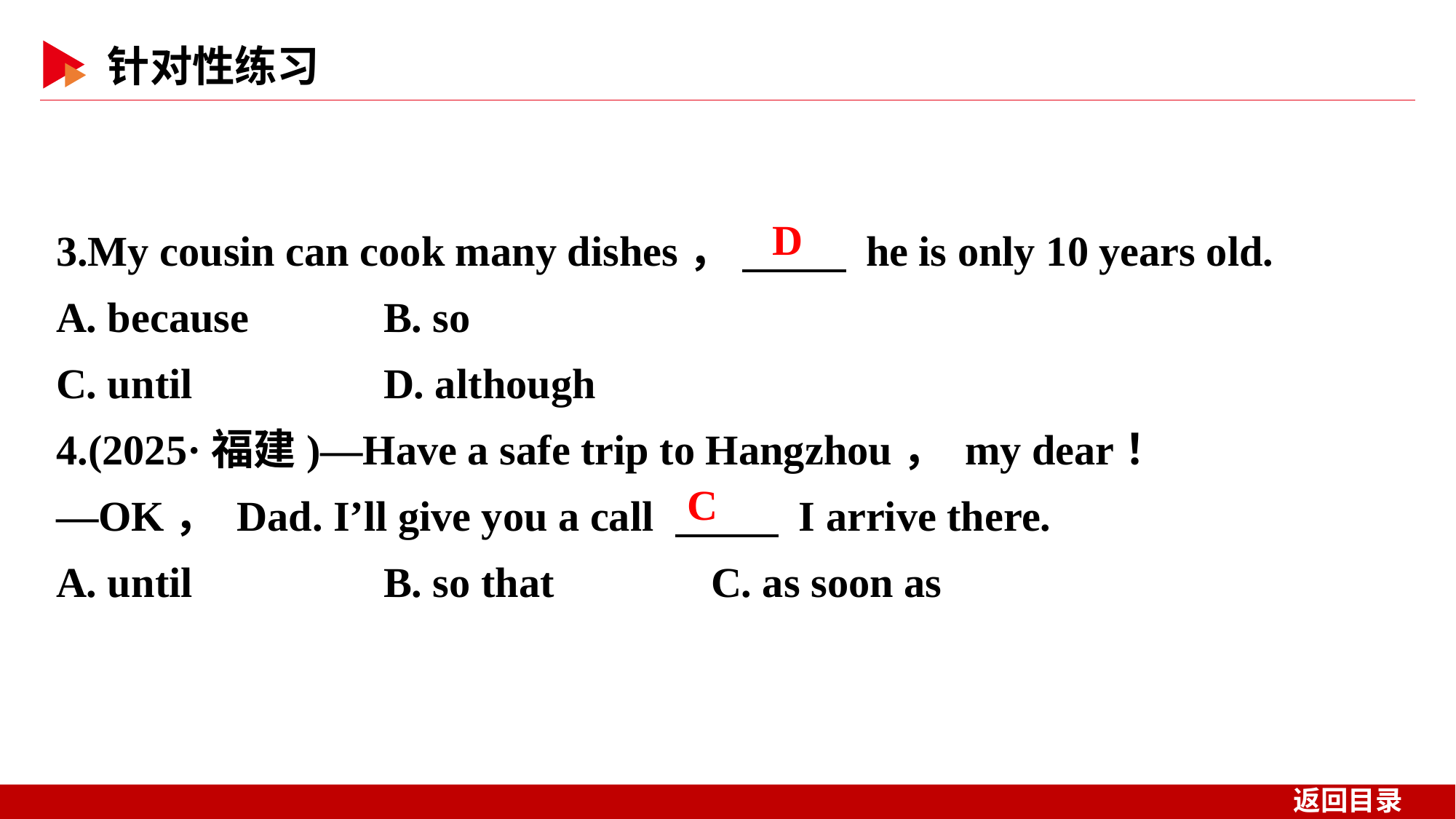

3.My cousin can cook many dishes， 　  　 he is only 10 years old.
A. because       	B. so
C. until                	D. although
4.(2025·福建)—Have a safe trip to Hangzhou， my dear！
—OK， Dad. I’ll give you a call 　  　 I arrive there.
A. until          	B. so that		C. as soon as
D
C